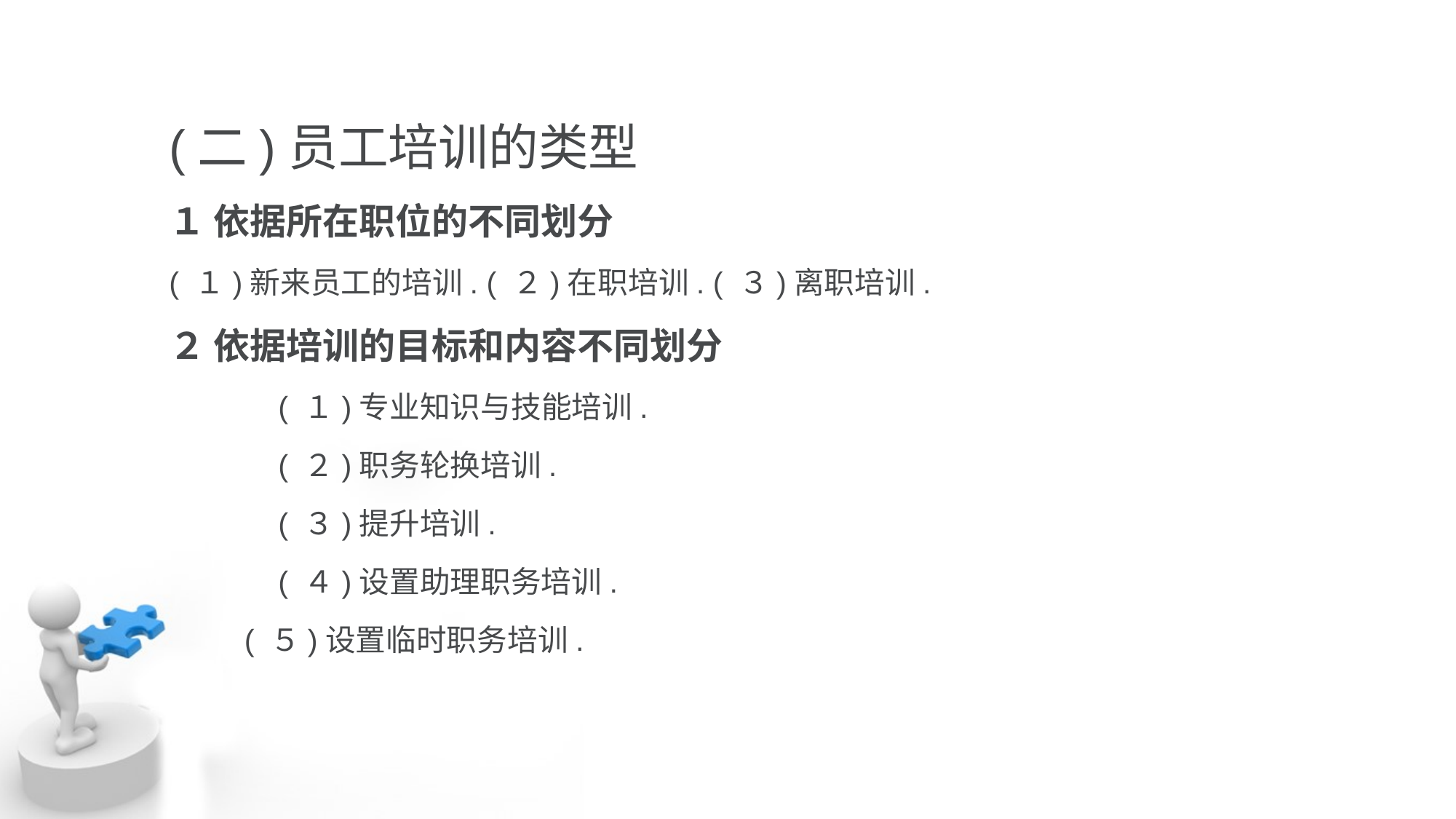

(二)员工培训的类型
１ 依据所在职位的不同划分
( １)新来员工的培训. ( ２)在职培训. ( ３)离职培训.
２ 依据培训的目标和内容不同划分
 	( １)专业知识与技能培训.
 	( ２)职务轮换培训.
	( ３)提升培训.
	( ４)设置助理职务培训.
         ( ５)设置临时职务培训.